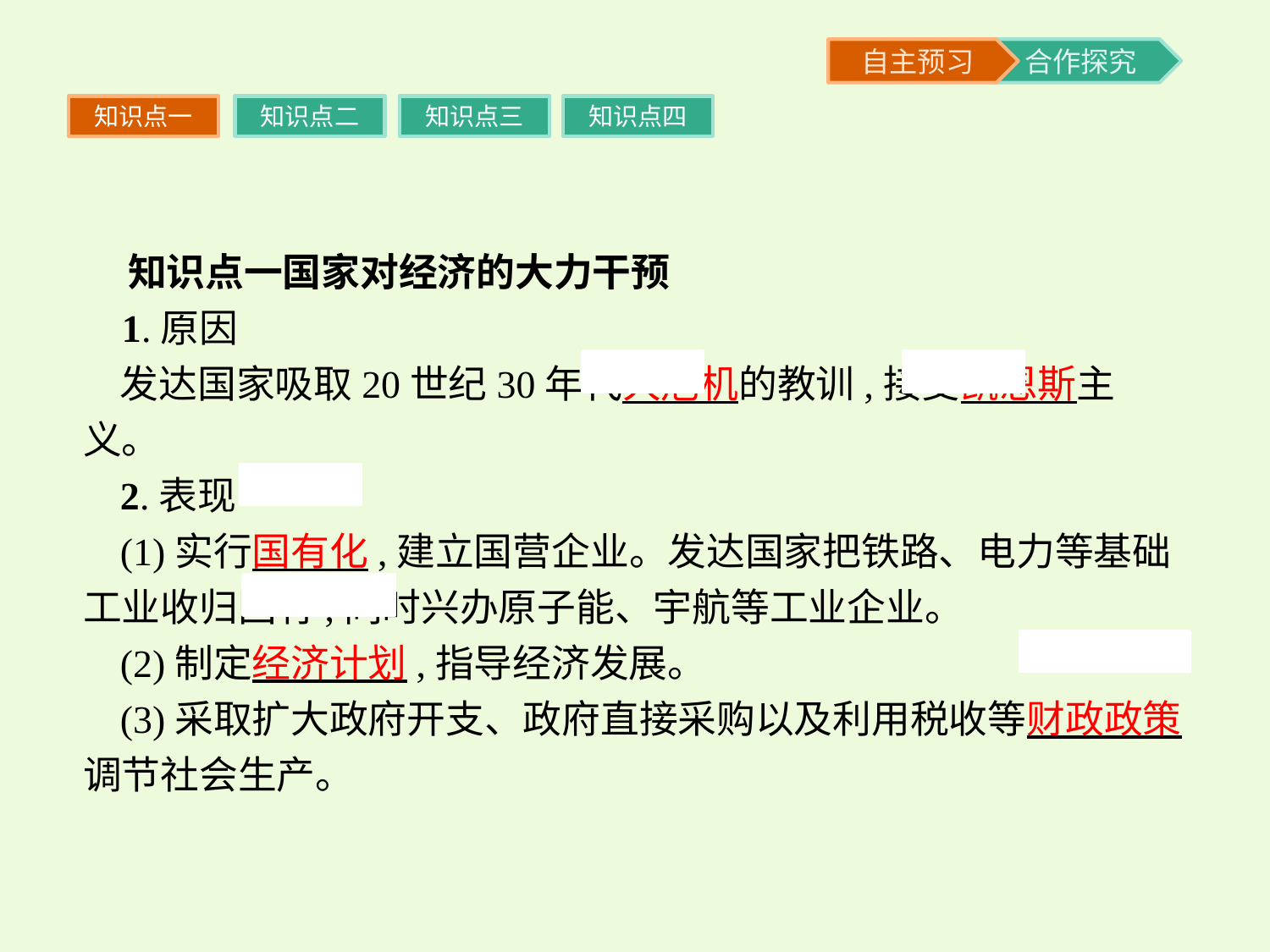

知识点一
知识点二
知识点三
知识点四
    知识点一国家对经济的大力干预
    1.原因
发达国家吸取20世纪30年代大危机的教训,接受凯恩斯主义。
2.表现
(1)实行国有化,建立国营企业。发达国家把铁路、电力等基础工业收归国有,同时兴办原子能、宇航等工业企业。
(2)制定经济计划,指导经济发展。
(3)采取扩大政府开支、政府直接采购以及利用税收等财政政策调节社会生产。